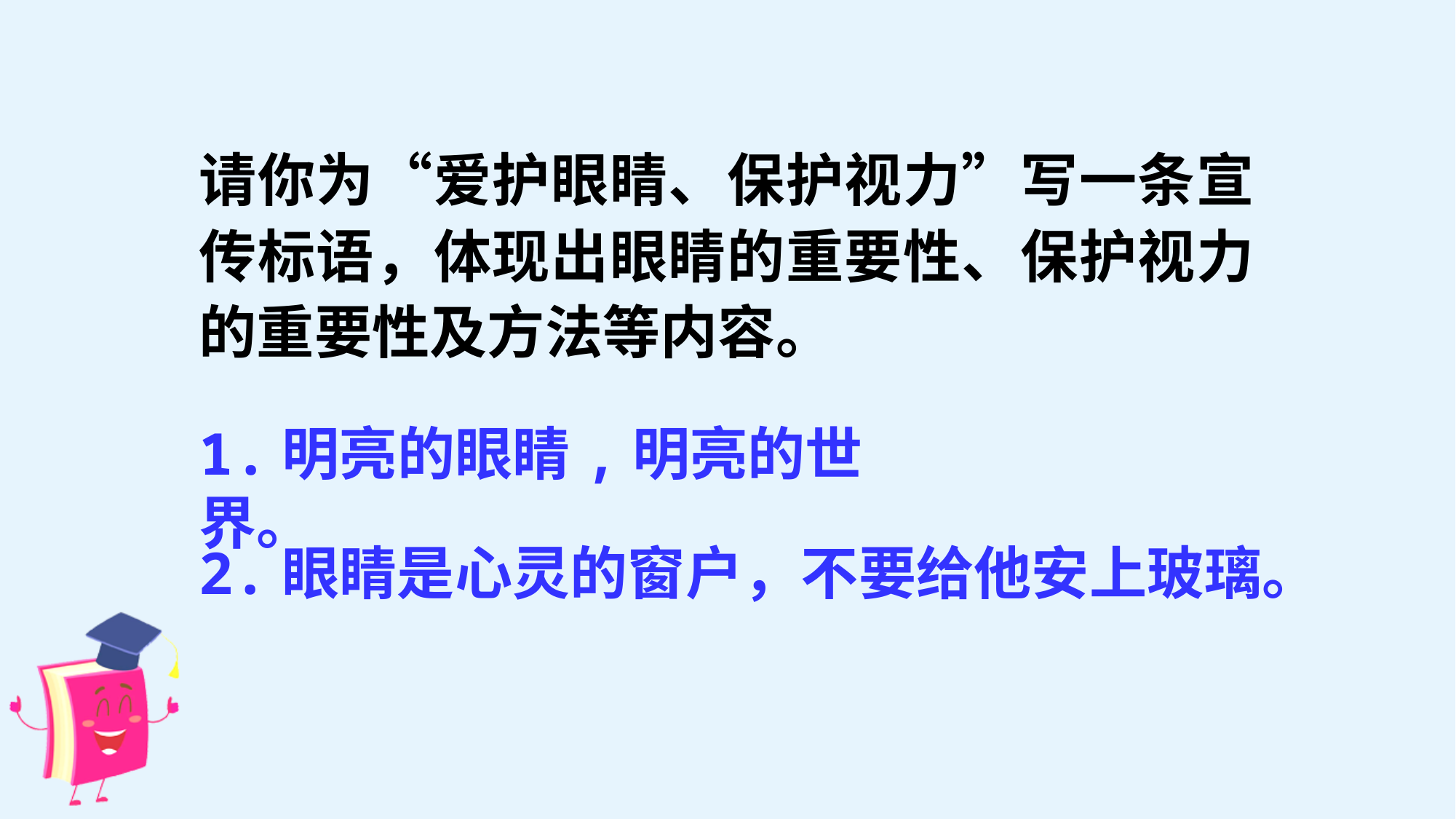

请你为“爱护眼睛、保护视力”写一条宣传标语，体现出眼睛的重要性、保护视力的重要性及方法等内容。
1.明亮的眼睛,明亮的世界。
2.眼睛是心灵的窗户，不要给他安上玻璃。